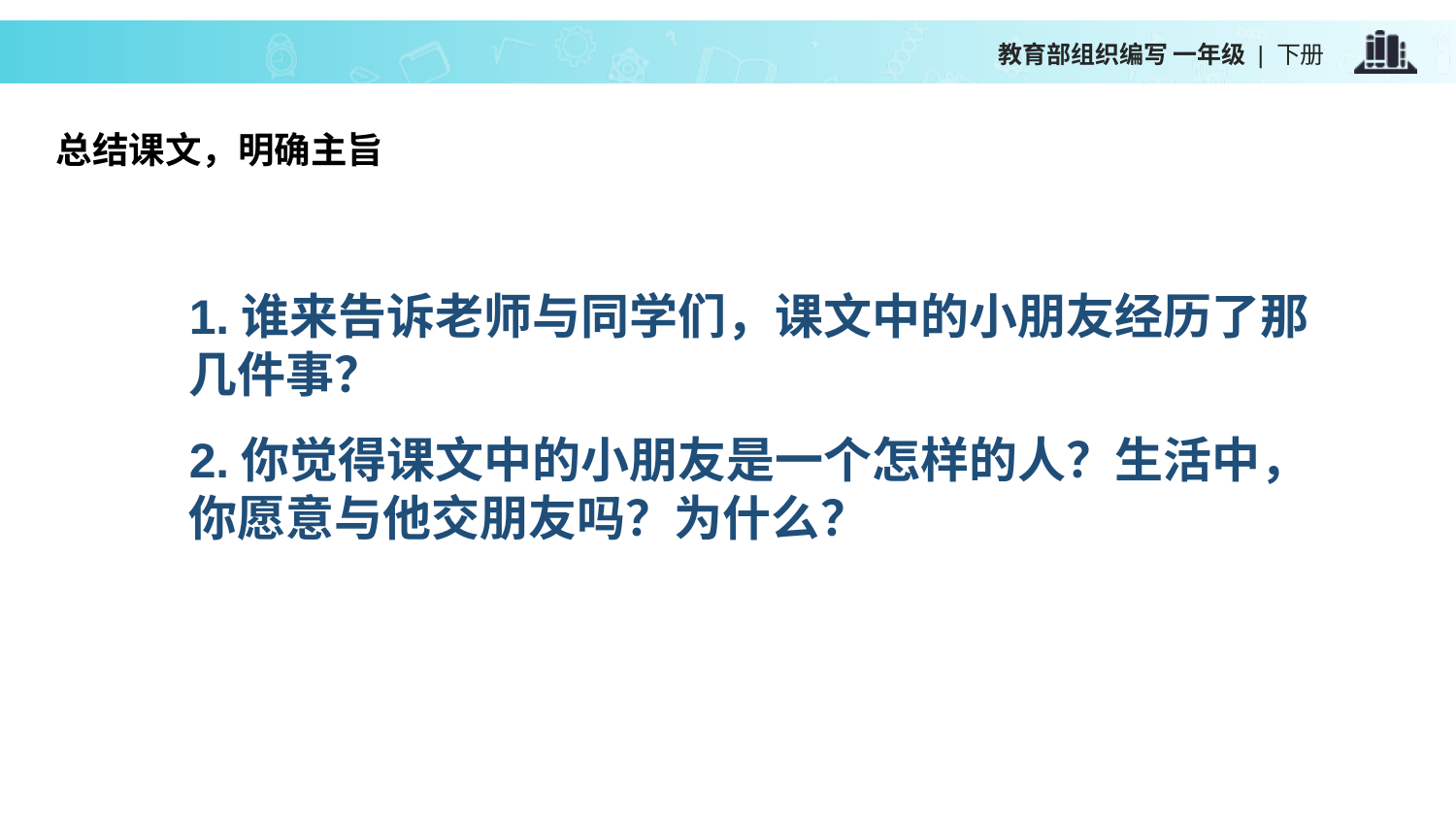

总结课文，明确主旨
1.谁来告诉老师与同学们，课文中的小朋友经历了那几件事？
2.你觉得课文中的小朋友是一个怎样的人？生活中，你愿意与他交朋友吗？为什么？